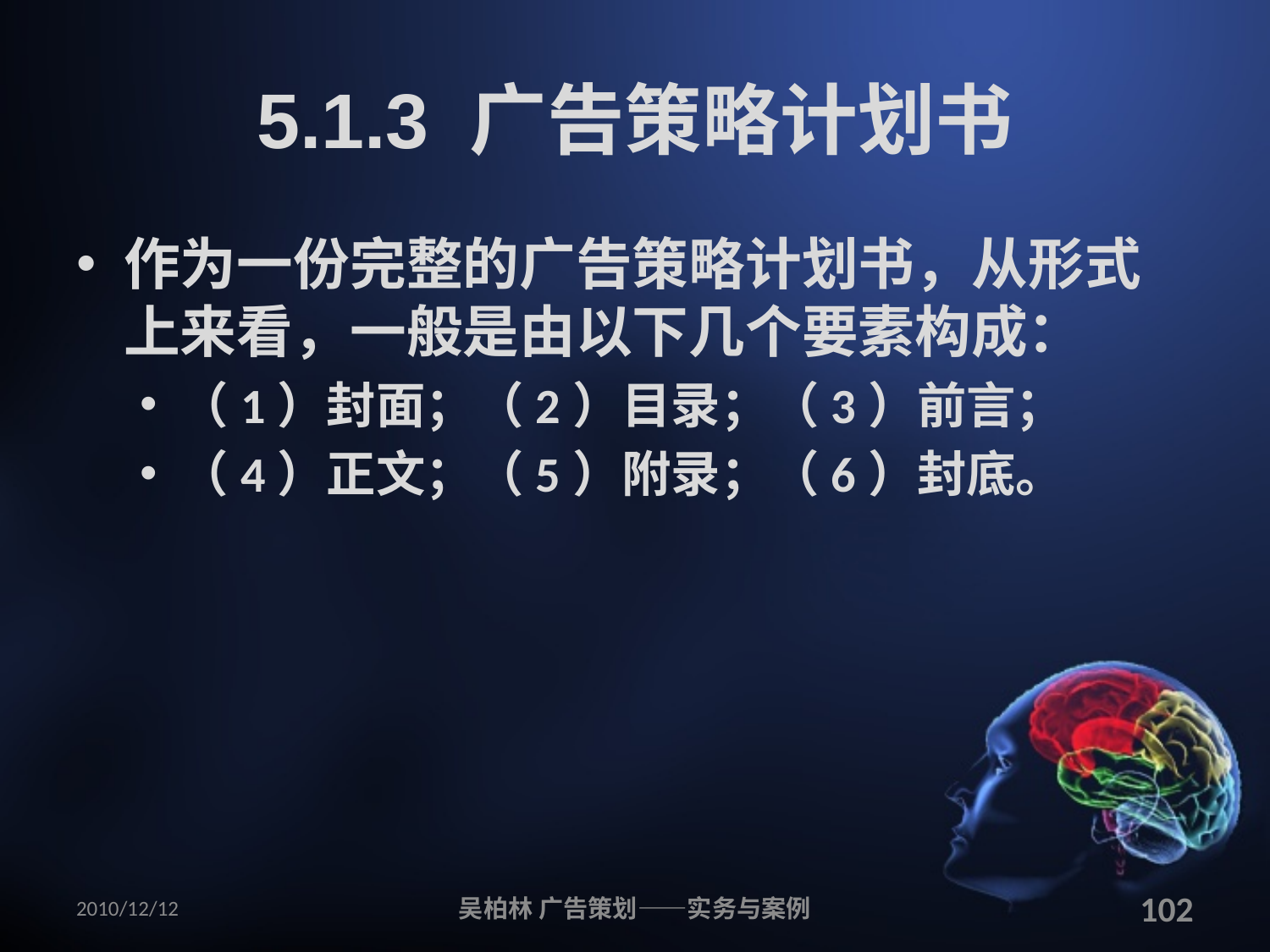

# 5.1.3 广告策略计划书
作为一份完整的广告策略计划书，从形式上来看，一般是由以下几个要素构成：
（1）封面；（2）目录；（3）前言；
（4）正文；（5）附录；（6）封底。
2010/12/12
吴柏林 广告策划——实务与案例
102